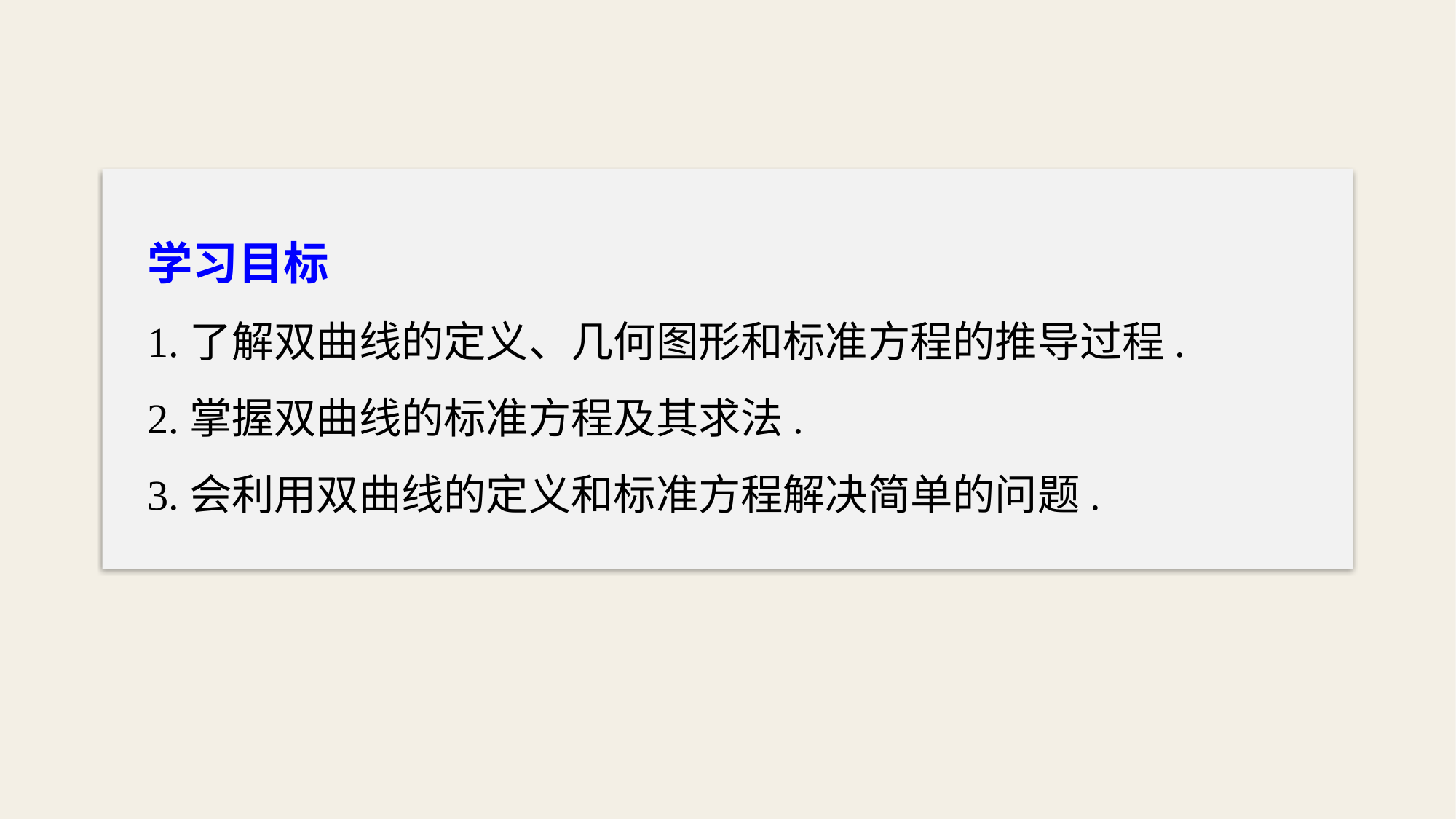

学习目标
1.了解双曲线的定义、几何图形和标准方程的推导过程.
2.掌握双曲线的标准方程及其求法.
3.会利用双曲线的定义和标准方程解决简单的问题.